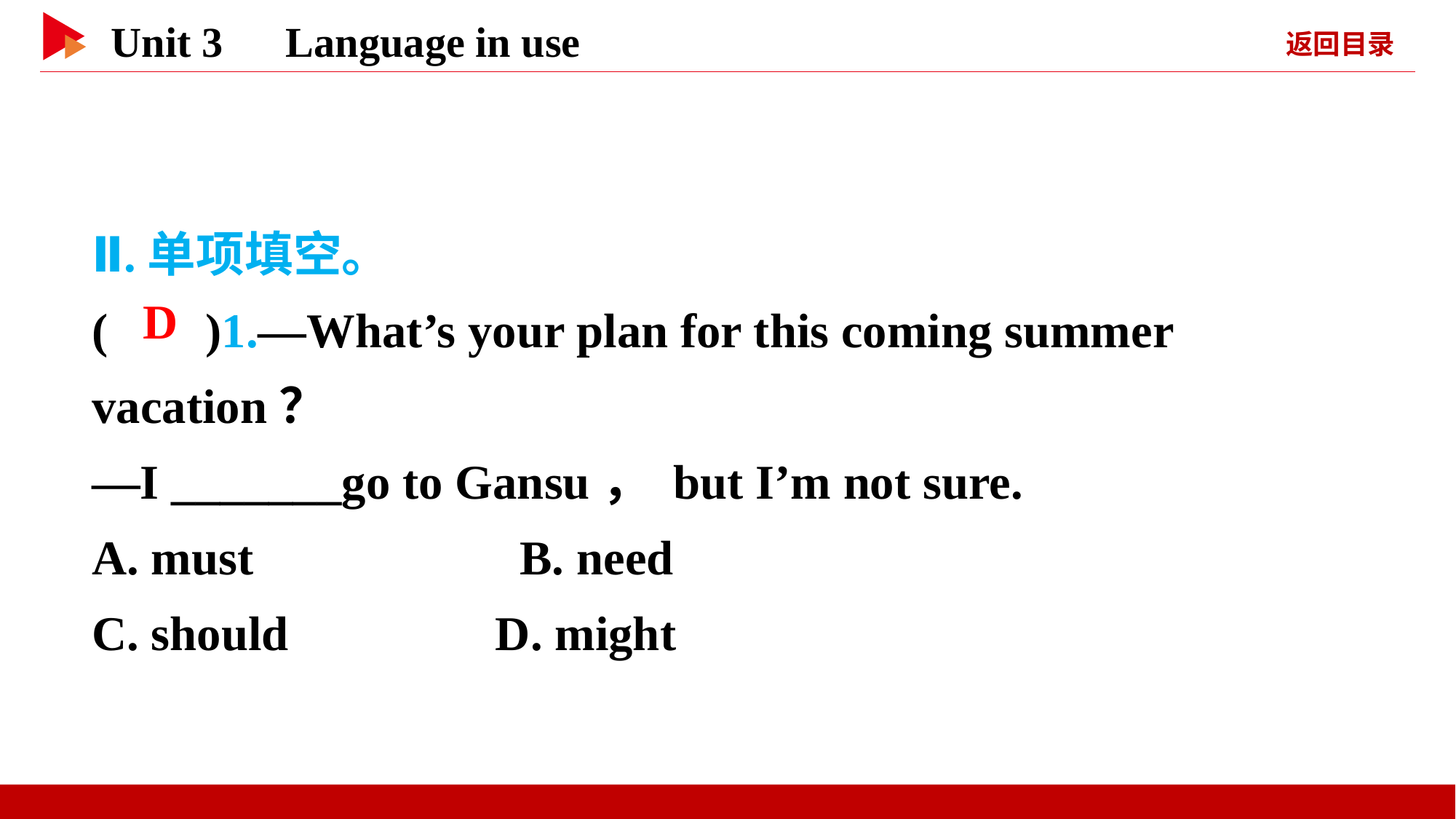

Ⅱ.单项填空。
(        )1.—What’s your plan for this coming summer vacation？
—I _______go to Gansu， but I’m not sure.
A. must　　　　　B. need
C. should                 D. might
   D